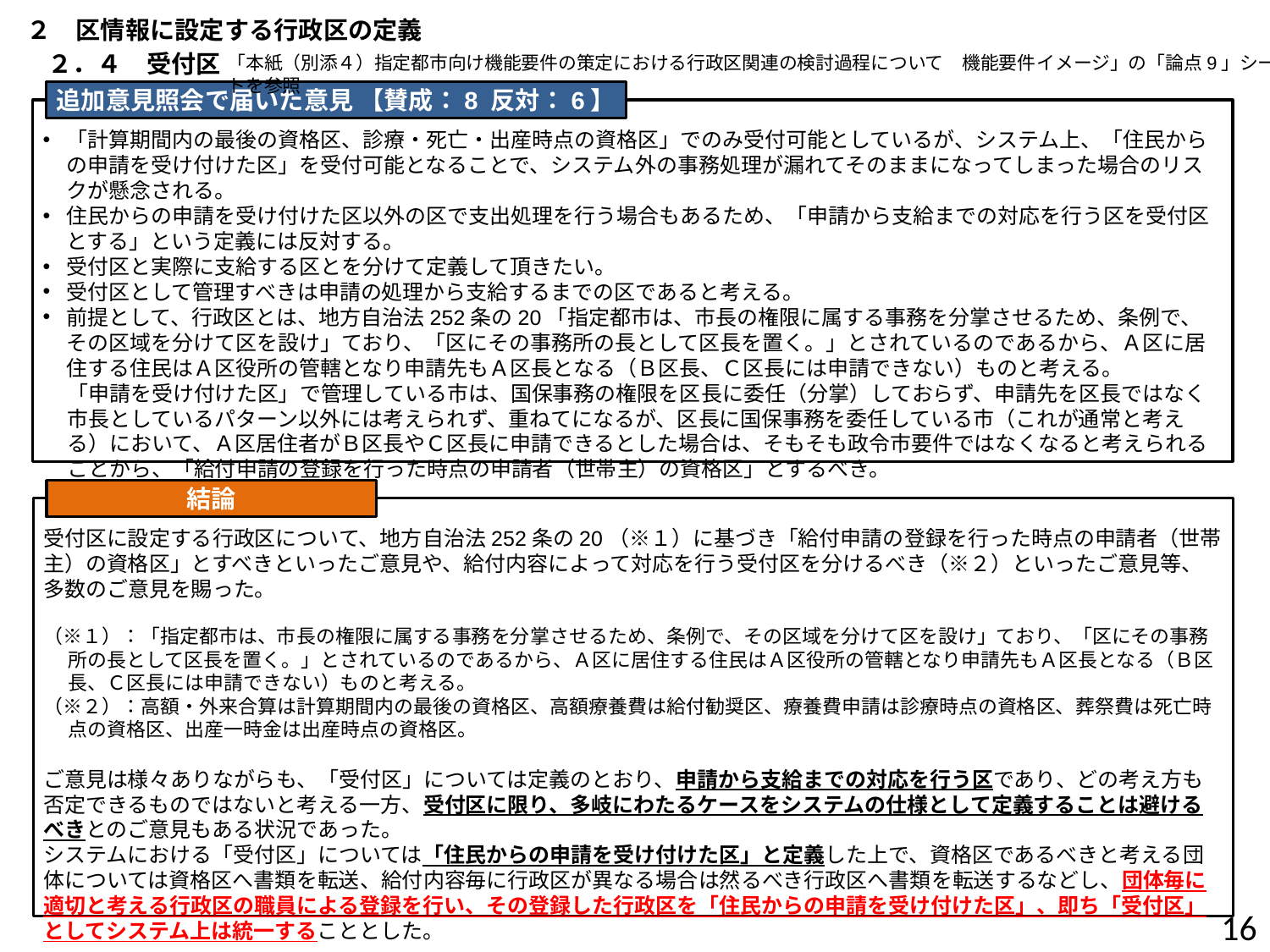

２　区情報に設定する行政区の定義
２．４　受付区
「本紙（別添４）指定都市向け機能要件の策定における行政区関連の検討過程について　機能要件イメージ」の「論点9」シートを参照
追加意見照会で届いた意見 【賛成：8 反対：6】

「計算期間内の最後の資格区、診療・死亡・出産時点の資格区」でのみ受付可能としているが、システム上、「住民からの申請を受け付けた区」を受付可能となることで、システム外の事務処理が漏れてそのままになってしまった場合のリスクが懸念される。
住民からの申請を受け付けた区以外の区で支出処理を行う場合もあるため、「申請から支給までの対応を行う区を受付区とする」という定義には反対する。
受付区と実際に支給する区とを分けて定義して頂きたい。
受付区として管理すべきは申請の処理から支給するまでの区であると考える。
前提として、行政区とは、地方自治法252条の20「指定都市は、市長の権限に属する事務を分掌させるため、条例で、その区域を分けて区を設け」ており、「区にその事務所の長として区長を置く。」とされているのであるから、Ａ区に居住する住民はＡ区役所の管轄となり申請先もＡ区長となる（Ｂ区長、Ｃ区長には申請できない）ものと考える。
「申請を受け付けた区」で管理している市は、国保事務の権限を区長に委任（分掌）しておらず、申請先を区長ではなく市長としているパターン以外には考えられず、重ねてになるが、区長に国保事務を委任している市（これが通常と考える）において、Ａ区居住者がＢ区長やＣ区長に申請できるとした場合は、そもそも政令市要件ではなくなると考えられることから、「給付申請の登録を行った時点の申請者（世帯主）の資格区」とするべき。
結論

受付区に設定する行政区について、地方自治法252条の20（※１）に基づき「給付申請の登録を行った時点の申請者（世帯主）の資格区」とすべきといったご意見や、給付内容によって対応を行う受付区を分けるべき（※２）といったご意見等、多数のご意見を賜った。

（※１）：「指定都市は、市長の権限に属する事務を分掌させるため、条例で、その区域を分けて区を設け」ており、「区にその事務所の長として区長を置く。」とされているのであるから、Ａ区に居住する住民はＡ区役所の管轄となり申請先もＡ区長となる（Ｂ区長、Ｃ区長には申請できない）ものと考える。
（※２）：高額・外来合算は計算期間内の最後の資格区、高額療養費は給付勧奨区、療養費申請は診療時点の資格区、葬祭費は死亡時点の資格区、出産一時金は出産時点の資格区。

ご意見は様々ありながらも、「受付区」については定義のとおり、申請から支給までの対応を行う区であり、どの考え方も否定できるものではないと考える一方、受付区に限り、多岐にわたるケースをシステムの仕様として定義することは避けるべきとのご意見もある状況であった。
システムにおける「受付区」については「住民からの申請を受け付けた区」と定義した上で、資格区であるべきと考える団体については資格区へ書類を転送、給付内容毎に行政区が異なる場合は然るべき行政区へ書類を転送するなどし、団体毎に適切と考える行政区の職員による登録を行い、その登録した行政区を「住民からの申請を受け付けた区」、即ち「受付区」としてシステム上は統一することとした。

　※「受付区」を登録できる行政区の権限制御については、論点.２４にて議論。
16